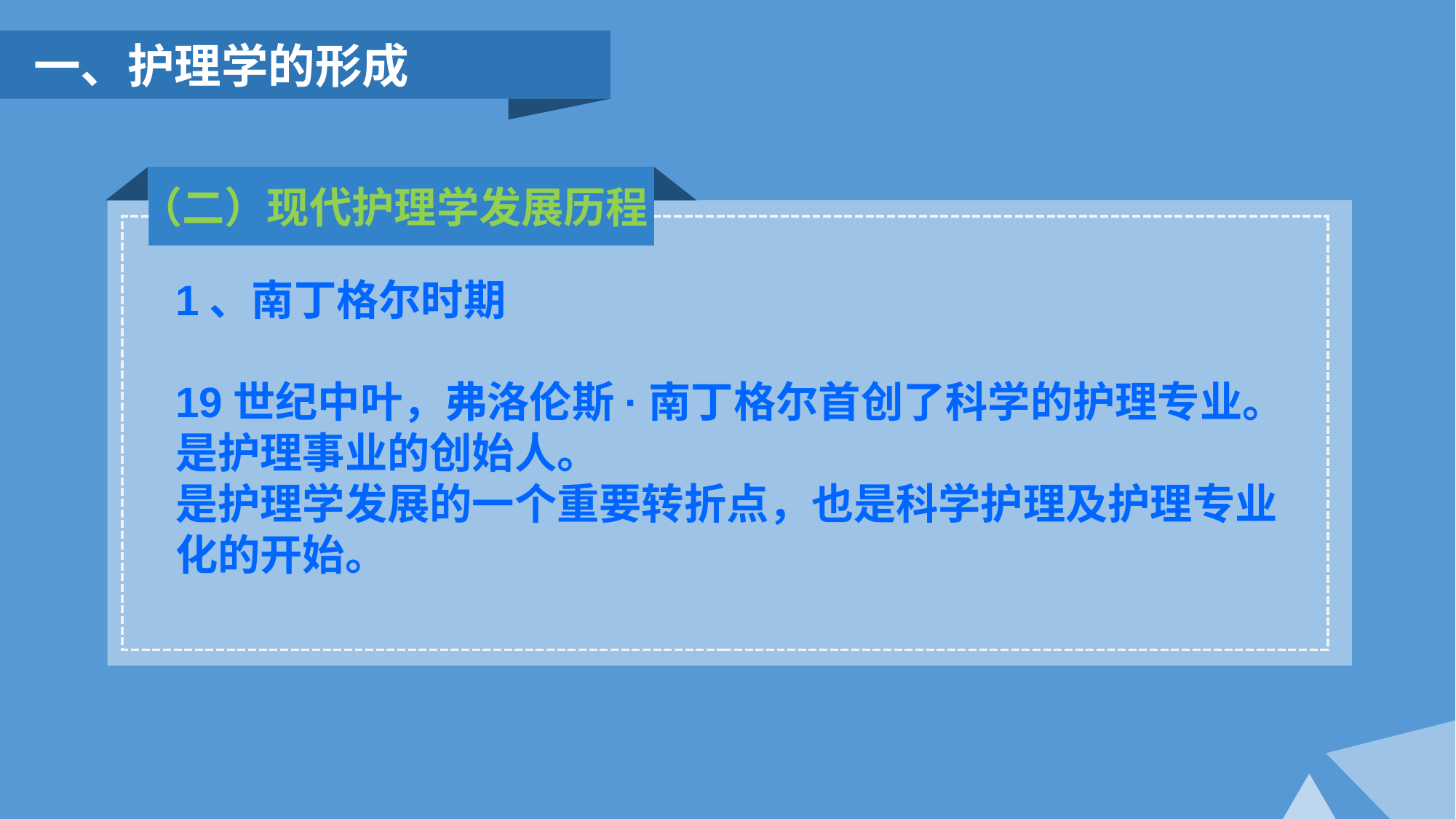

一、护理学的形成

（二）现代护理学发展历程

1、南丁格尔时期

19世纪中叶，弗洛伦斯·南丁格尔首创了科学的护理专业。
是护理事业的创始人。
是护理学发展的一个重要转折点，也是科学护理及护理专业化的开始。